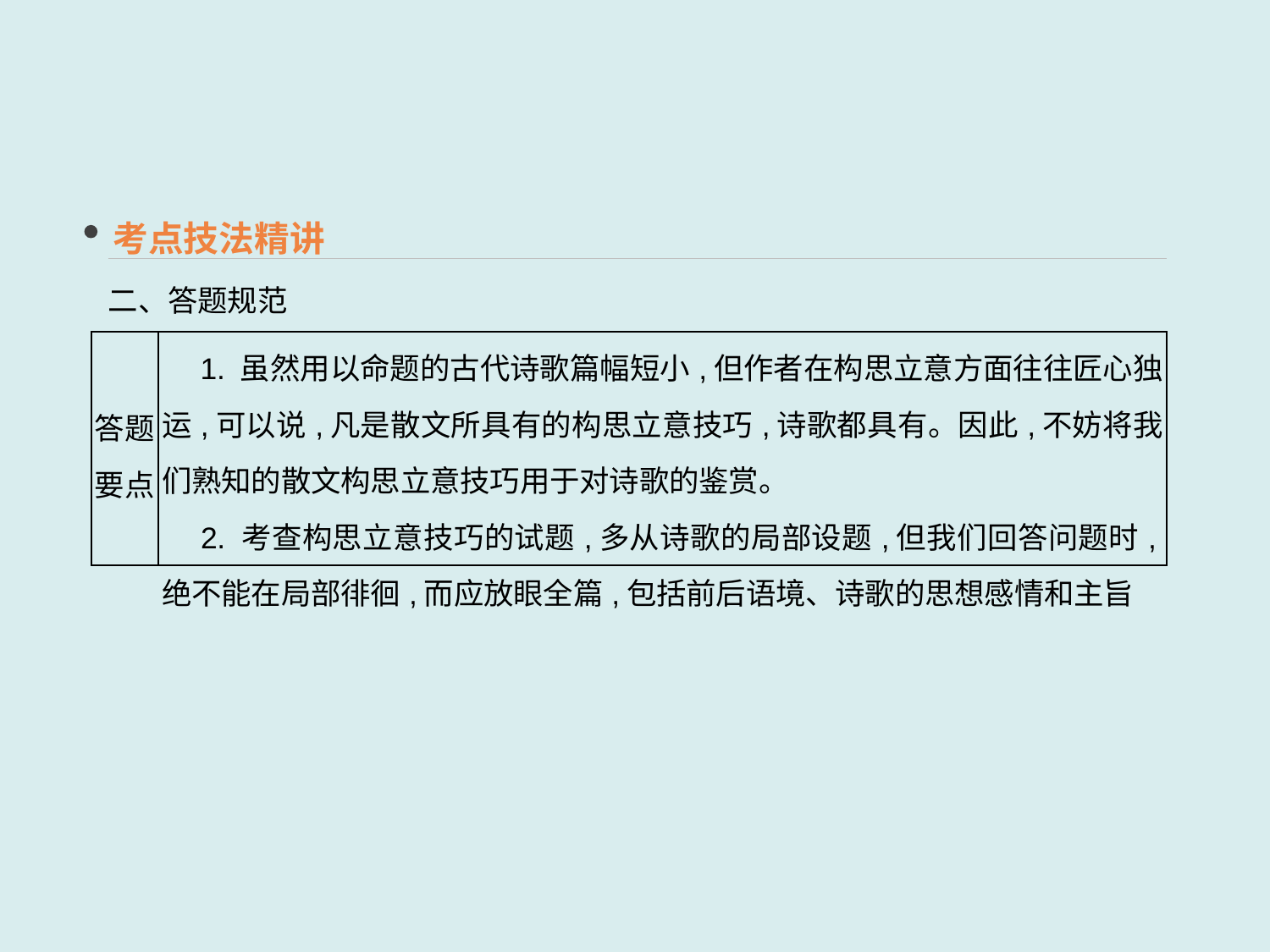

考点技法精讲

二、答题规范

| 答题 要点 | 1. 虽然用以命题的古代诗歌篇幅短小,但作者在构思立意方面往往匠心独运,可以说,凡是散文所具有的构思立意技巧,诗歌都具有。因此,不妨将我们熟知的散文构思立意技巧用于对诗歌的鉴赏。 　2. 考查构思立意技巧的试题,多从诗歌的局部设题,但我们回答问题时,绝不能在局部徘徊,而应放眼全篇,包括前后语境、诗歌的思想感情和主旨 |
| --- | --- |